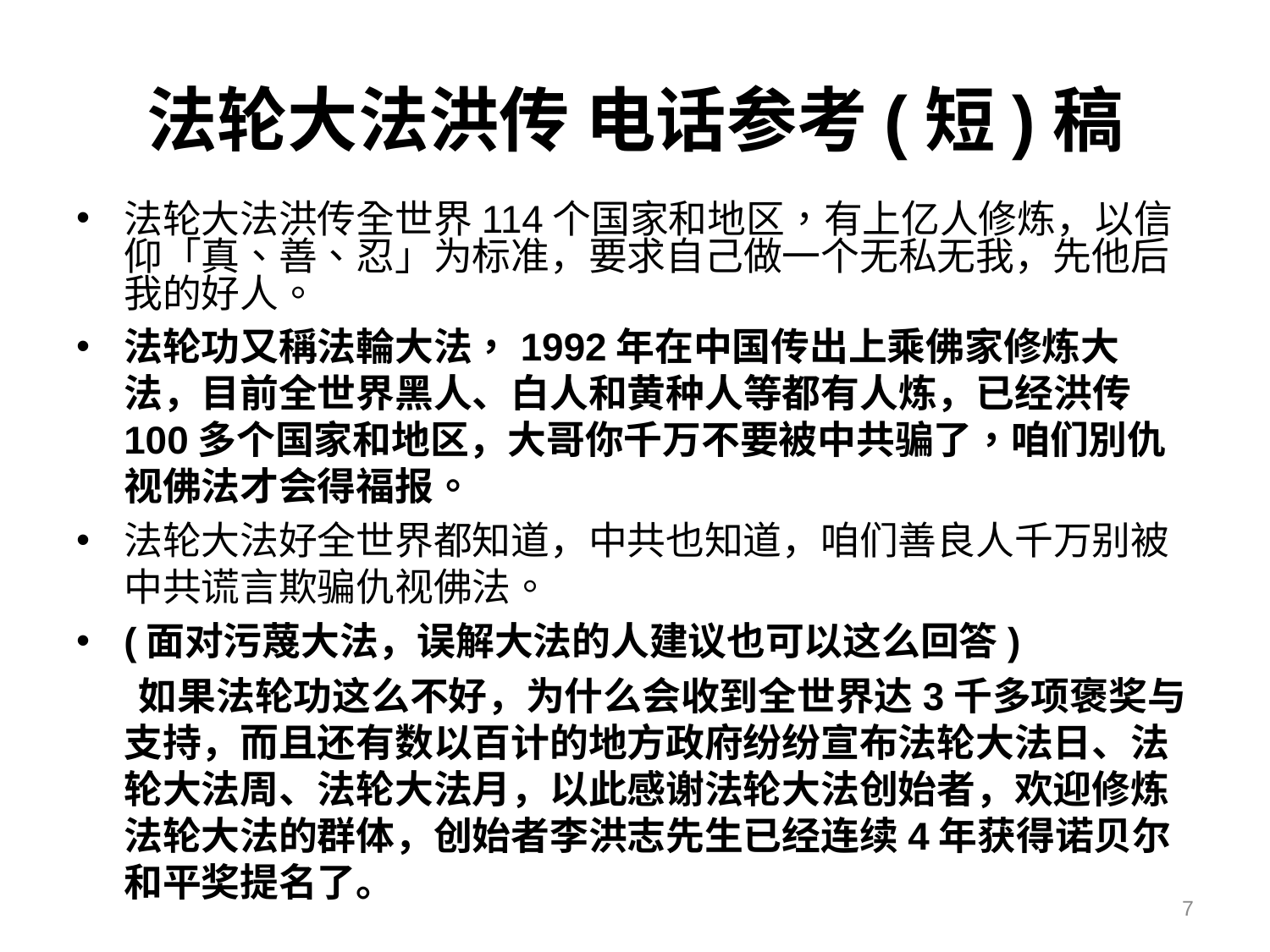

# 法轮大法洪传 电话参考(短)稿
法轮大法洪传全世界114个国家和地区，有上亿人修炼，以信仰「真、善、忍」为标准，要求自己做一个无私无我，先他后我的好人。
法轮功又稱法輪大法，1992年在中国传出上乘佛家修炼大法，目前全世界黑人、白人和黄种人等都有人炼，已经洪传100多个国家和地区，大哥你千万不要被中共骗了，咱们別仇视佛法才会得福报。
法轮大法好全世界都知道，中共也知道，咱们善良人千万别被中共谎言欺骗仇视佛法。
(面对污蔑大法，误解大法的人建议也可以这么回答)
      如果法轮功这么不好，为什么会收到全世界达3千多项褒奖与支持，而且还有数以百计的地方政府纷纷宣布法轮大法日、法轮大法周、法轮大法月，以此感谢法轮大法创始者，欢迎修炼法轮大法的群体，创始者李洪志先生已经连续4年获得诺贝尔和平奖提名了。

7